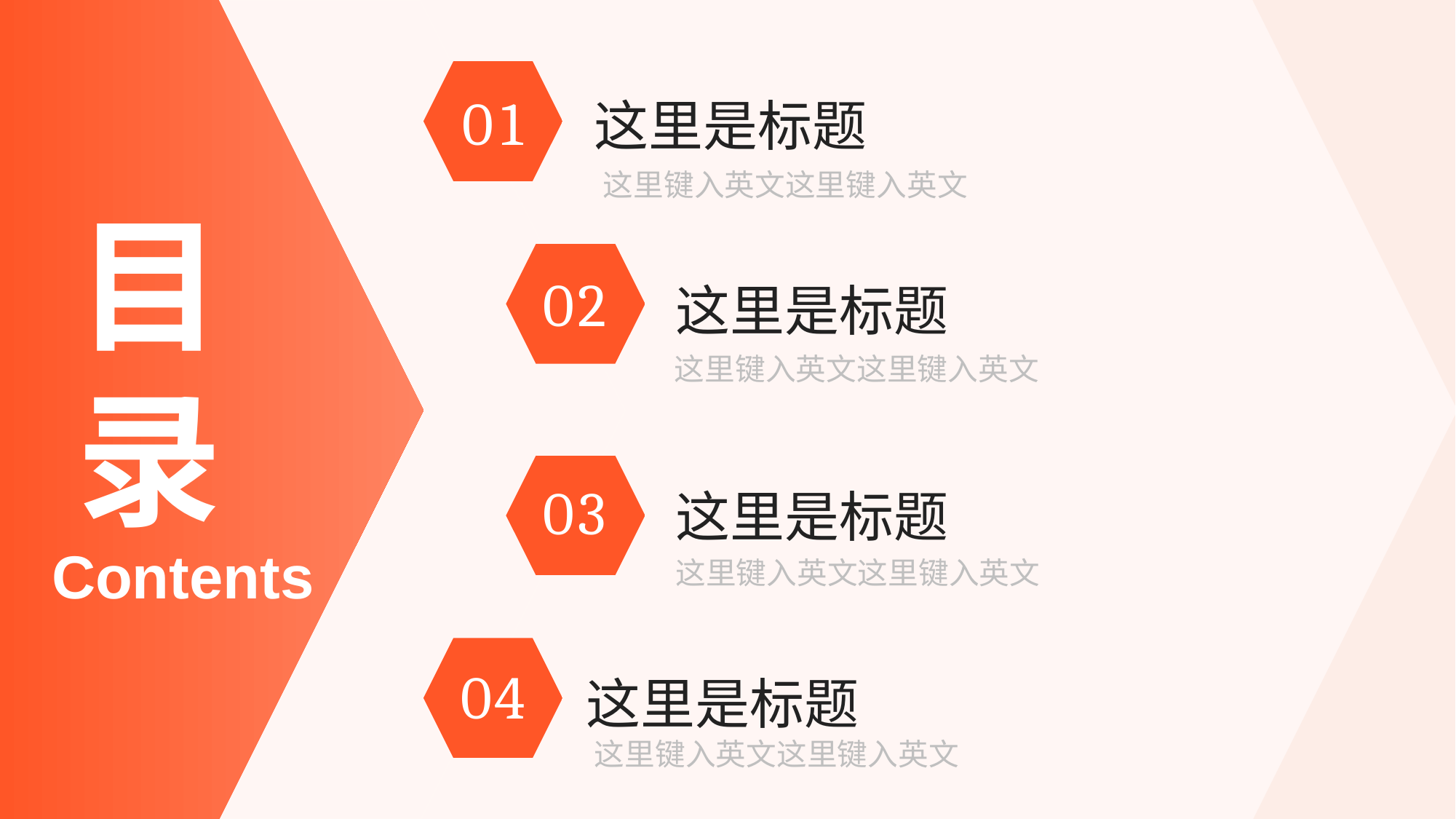

01
这里是标题
这里键入英文这里键入英文
目录

02
这里是标题
这里键入英文这里键入英文

03
这里是标题
Contents
这里键入英文这里键入英文

04
这里是标题
这里键入英文这里键入英文